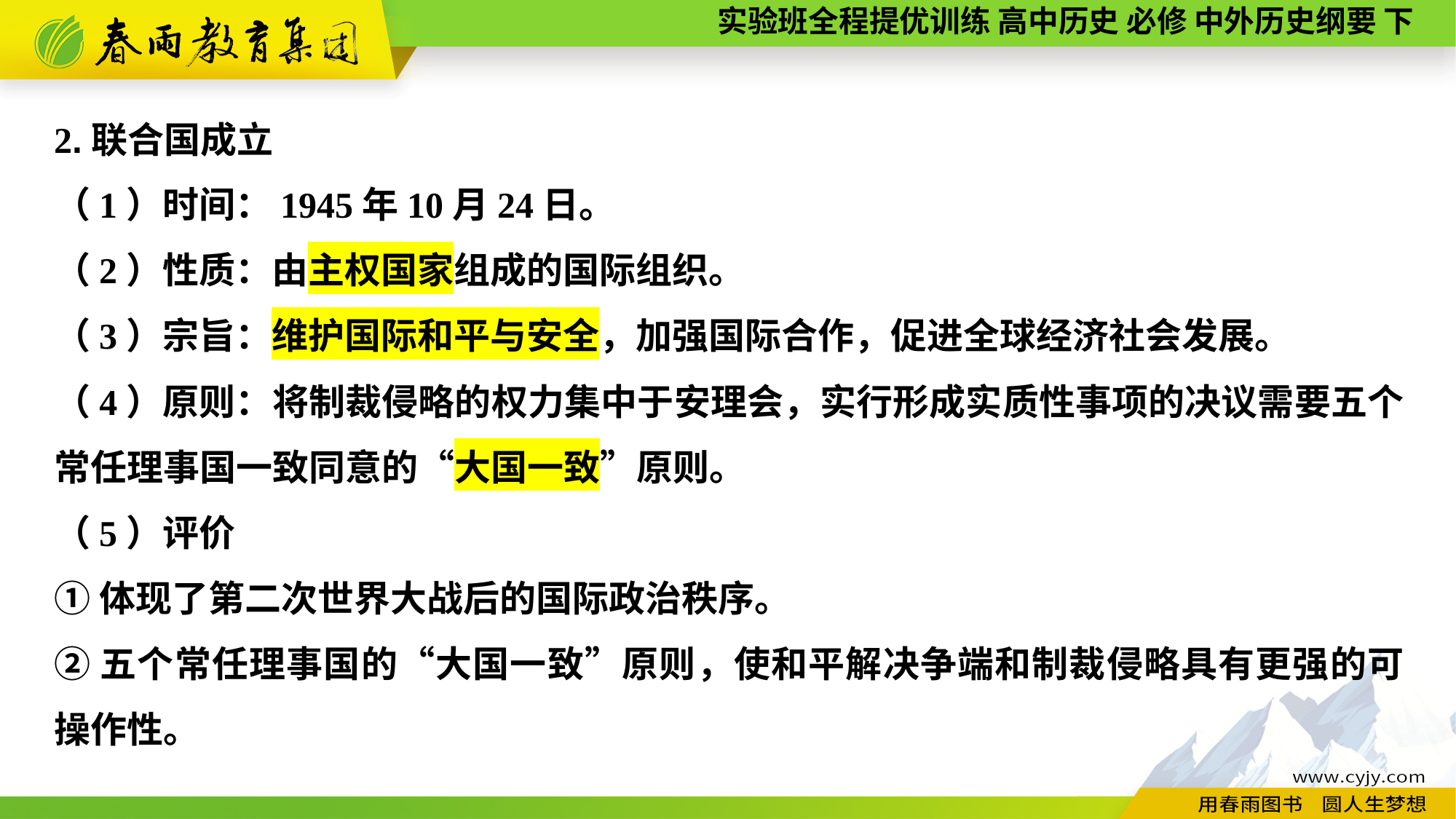

2.联合国成立
（1）时间：1945年10月24日。
（2）性质：由主权国家组成的国际组织。
（3）宗旨：维护国际和平与安全，加强国际合作，促进全球经济社会发展。
（4）原则：将制裁侵略的权力集中于安理会，实行形成实质性事项的决议需要五个常任理事国一致同意的“大国一致”原则。
（5）评价
①体现了第二次世界大战后的国际政治秩序。
②五个常任理事国的“大国一致”原则，使和平解决争端和制裁侵略具有更强的可操作性。